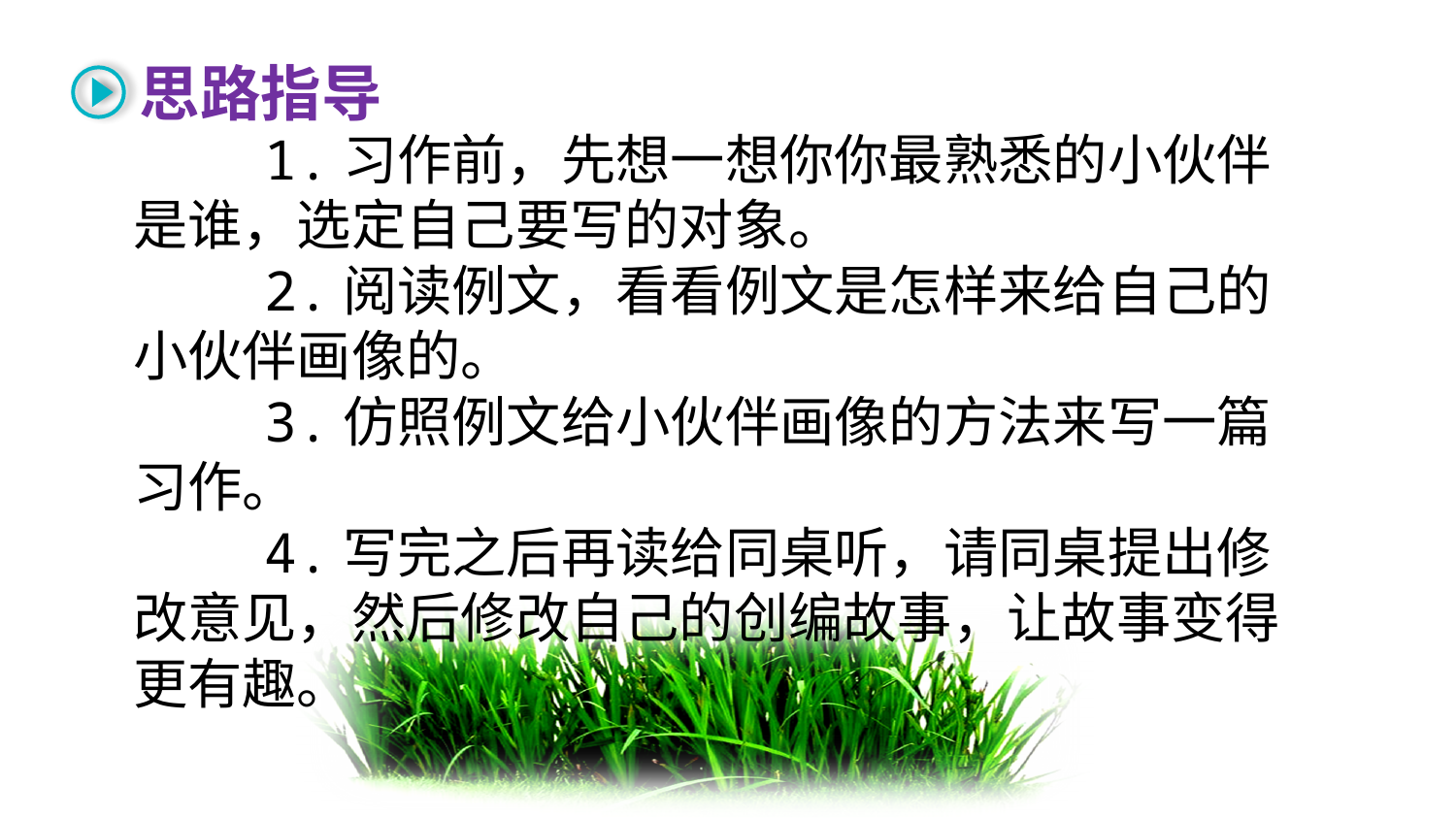

思路指导

    1.习作前，先想一想你你最熟悉的小伙伴是谁，选定自己要写的对象。
    2.阅读例文，看看例文是怎样来给自己的小伙伴画像的。
    3.仿照例文给小伙伴画像的方法来写一篇习作。
    4.写完之后再读给同桌听，请同桌提出修改意见，然后修改自己的创编故事，让故事变得更有趣。